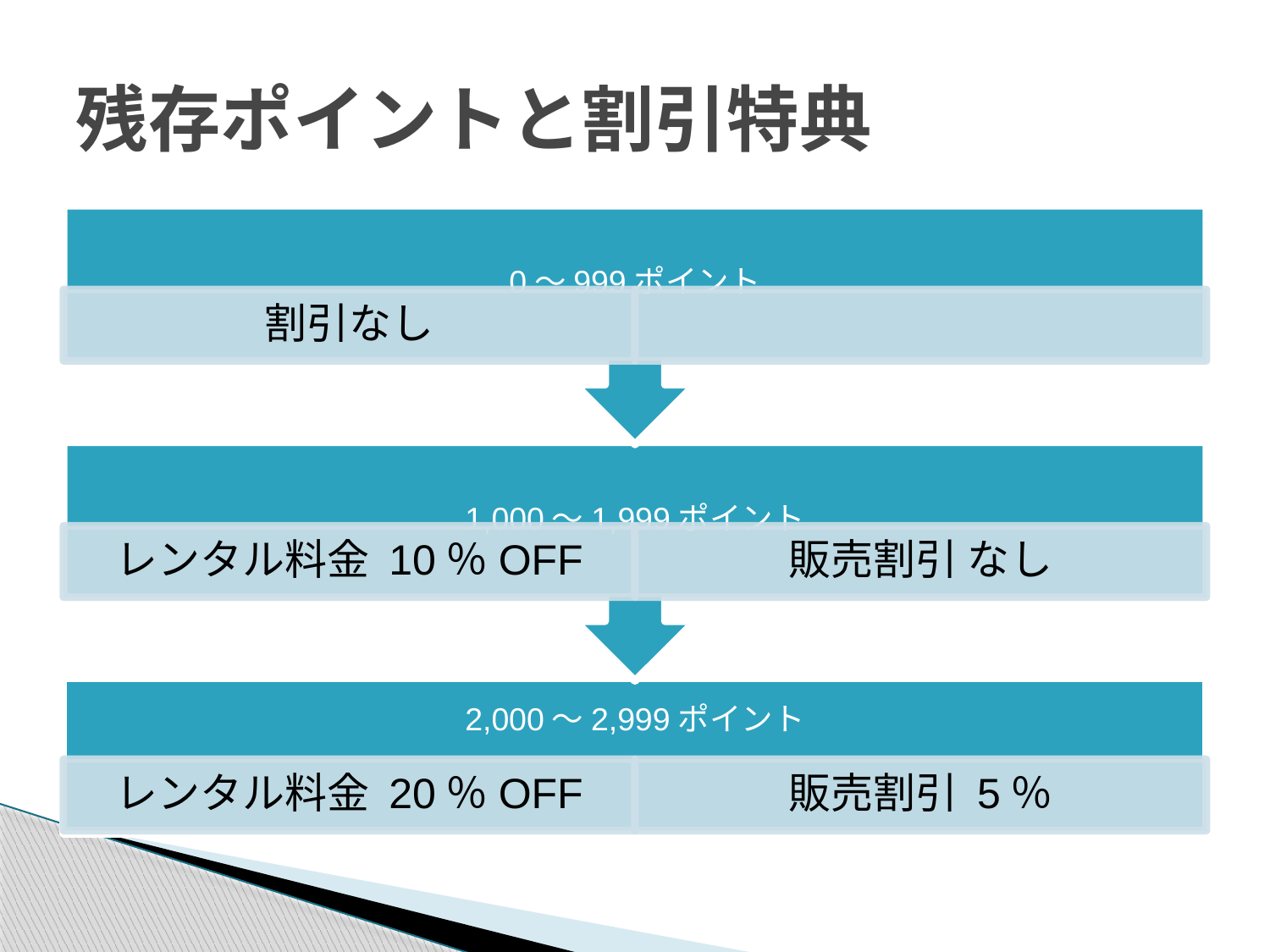

# 残存ポイントと割引特典
2,000～2,999ポイント
レンタル料金 20％OFF
販売割引 5％
1,000～1,999ポイント
レンタル料金 10％OFF
販売割引 なし
0～999ポイント
割引なし